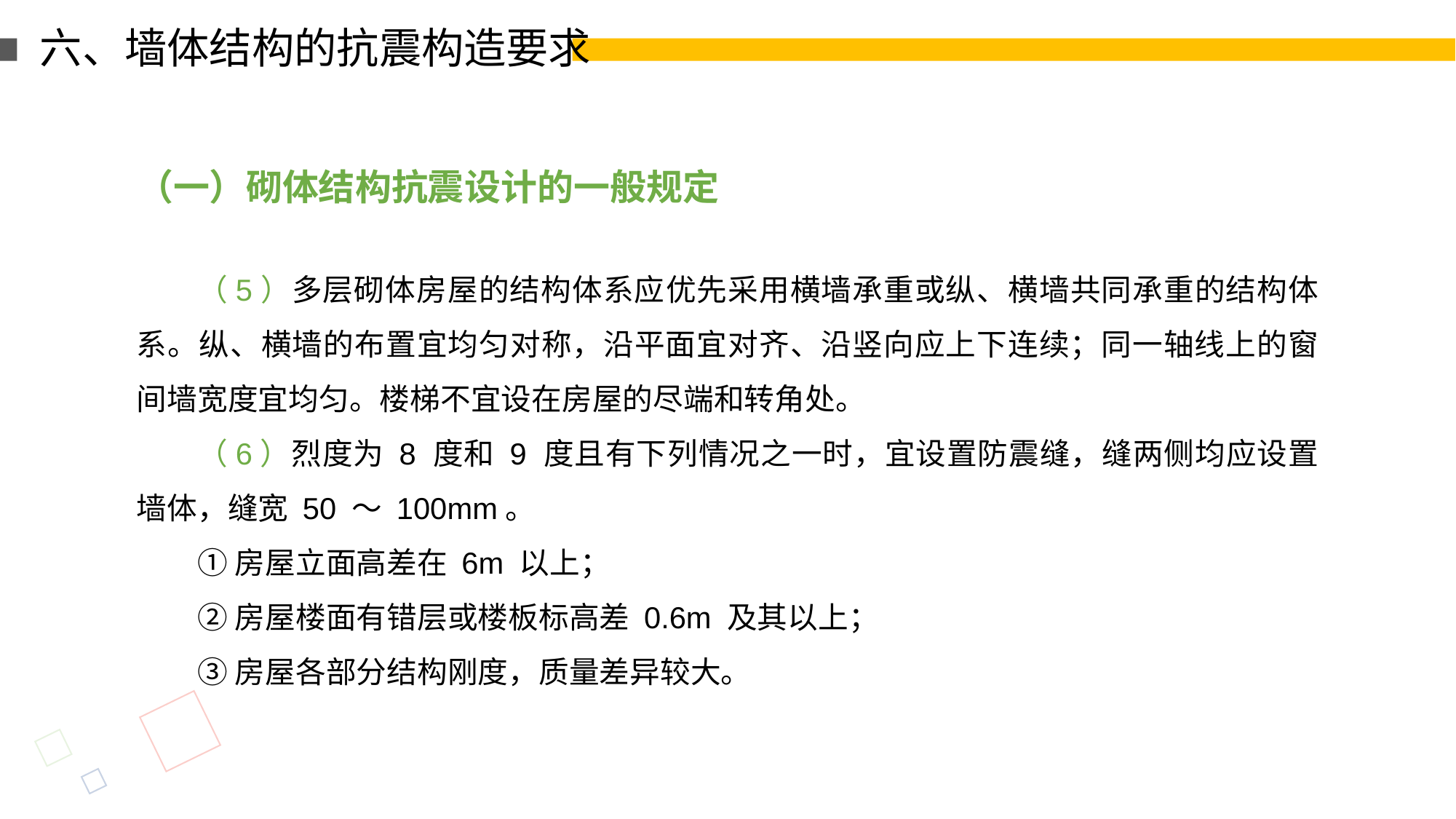

六、墙体结构的抗震构造要求
（一）砌体结构抗震设计的一般规定
（5）多层砌体房屋的结构体系应优先采用横墙承重或纵、横墙共同承重的结构体系。纵、横墙的布置宜均匀对称，沿平面宜对齐、沿竖向应上下连续；同一轴线上的窗间墙宽度宜均匀。楼梯不宜设在房屋的尽端和转角处。
（6）烈度为 8 度和 9 度且有下列情况之一时，宜设置防震缝，缝两侧均应设置墙体，缝宽 50 ～ 100mm。
①房屋立面高差在 6m 以上；
②房屋楼面有错层或楼板标高差 0.6m 及其以上；
③房屋各部分结构刚度，质量差异较大。